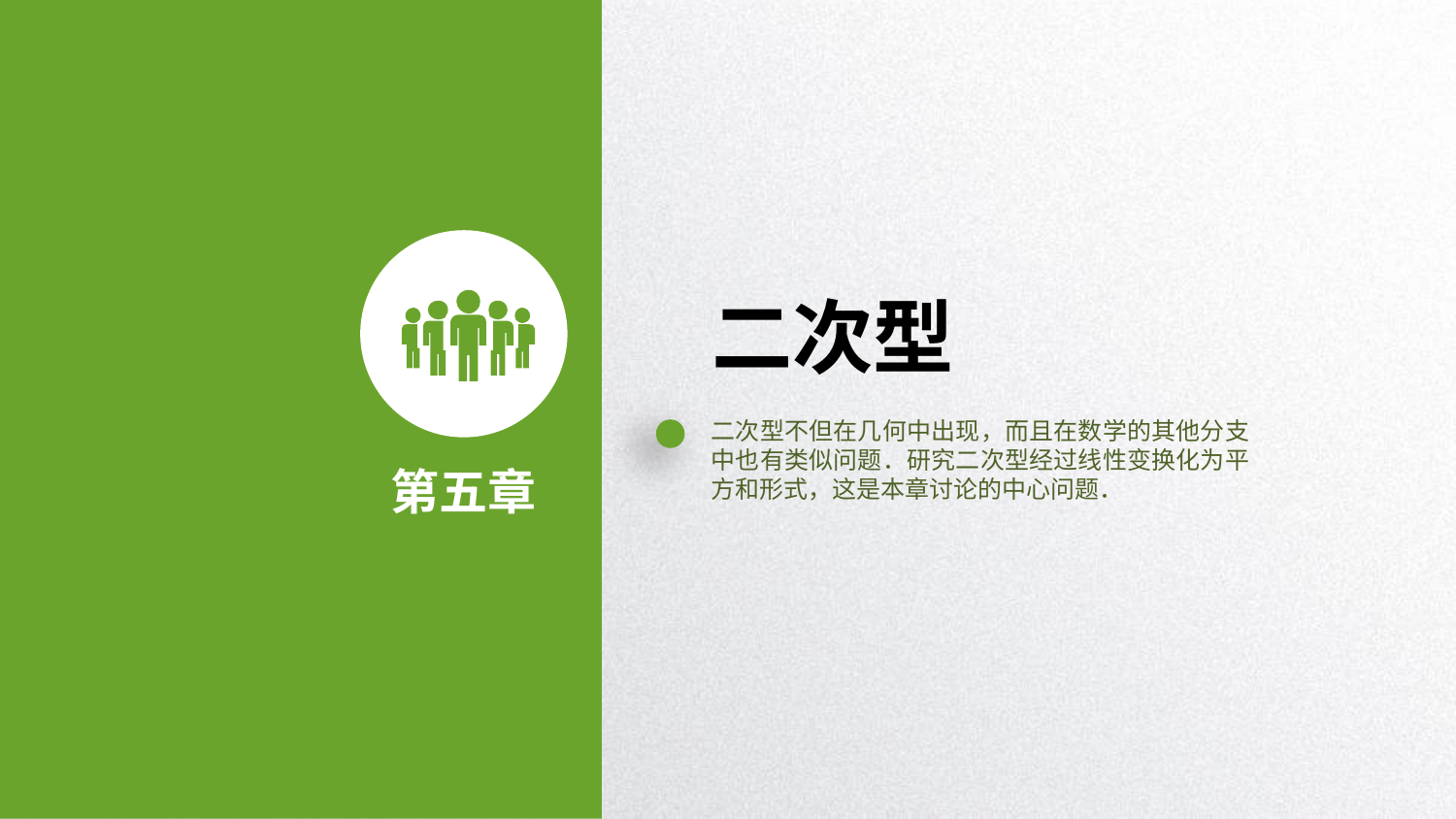

二次型
二次型不但在几何中出现，而且在数学的其他分支中也有类似问题．研究二次型经过线性变换化为平方和形式，这是本章讨论的中心问题．

第五章